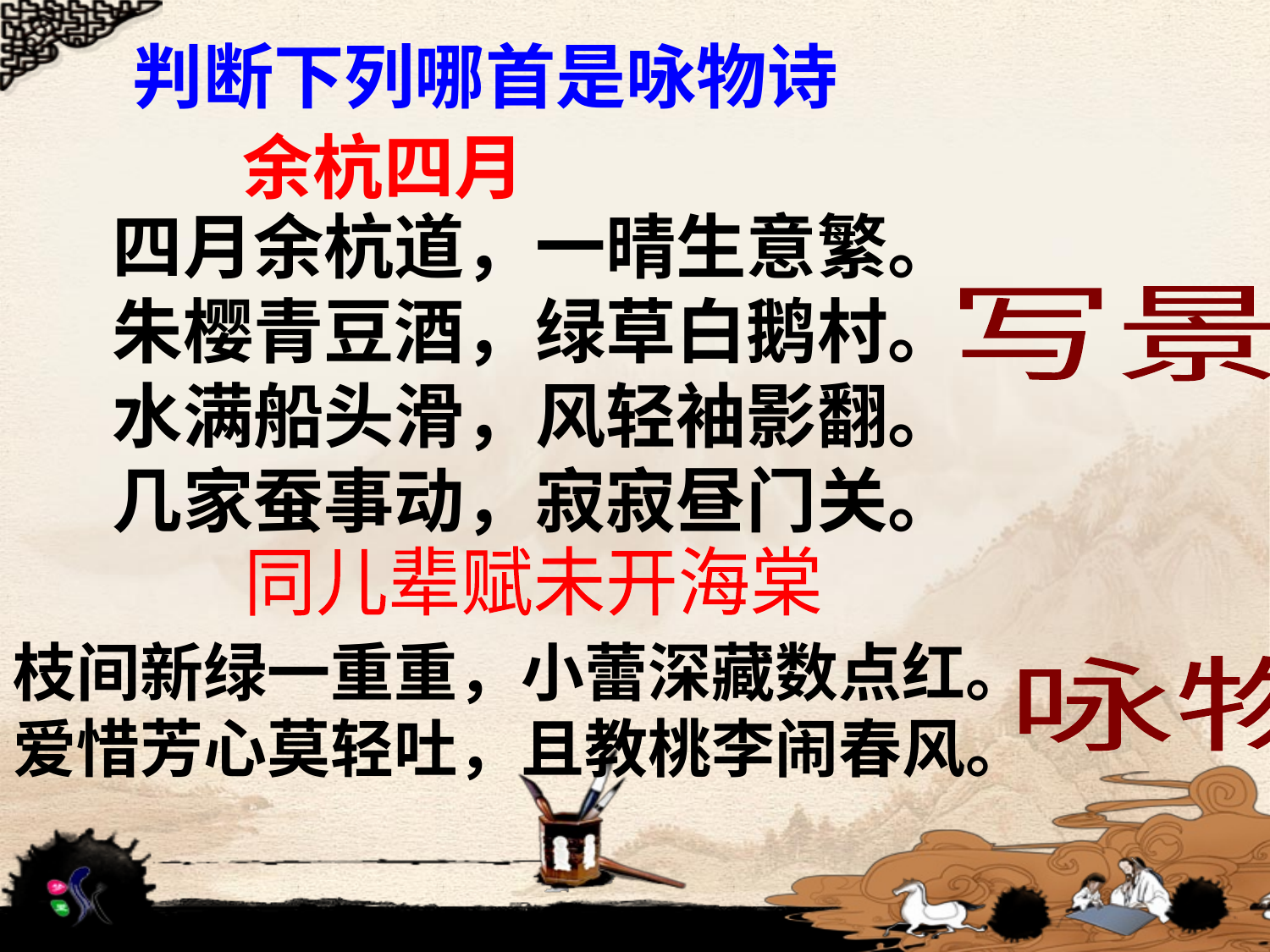

判断下列哪首是咏物诗
余杭四月
四月余杭道，一晴生意繁。
朱樱青豆酒，绿草白鹅村。
水满船头滑，风轻袖影翻。
几家蚕事动，寂寂昼门关。
写景
同儿辈赋未开海棠
枝间新绿一重重，小蕾深藏数点红。
爱惜芳心莫轻吐，且教桃李闹春风。
咏物